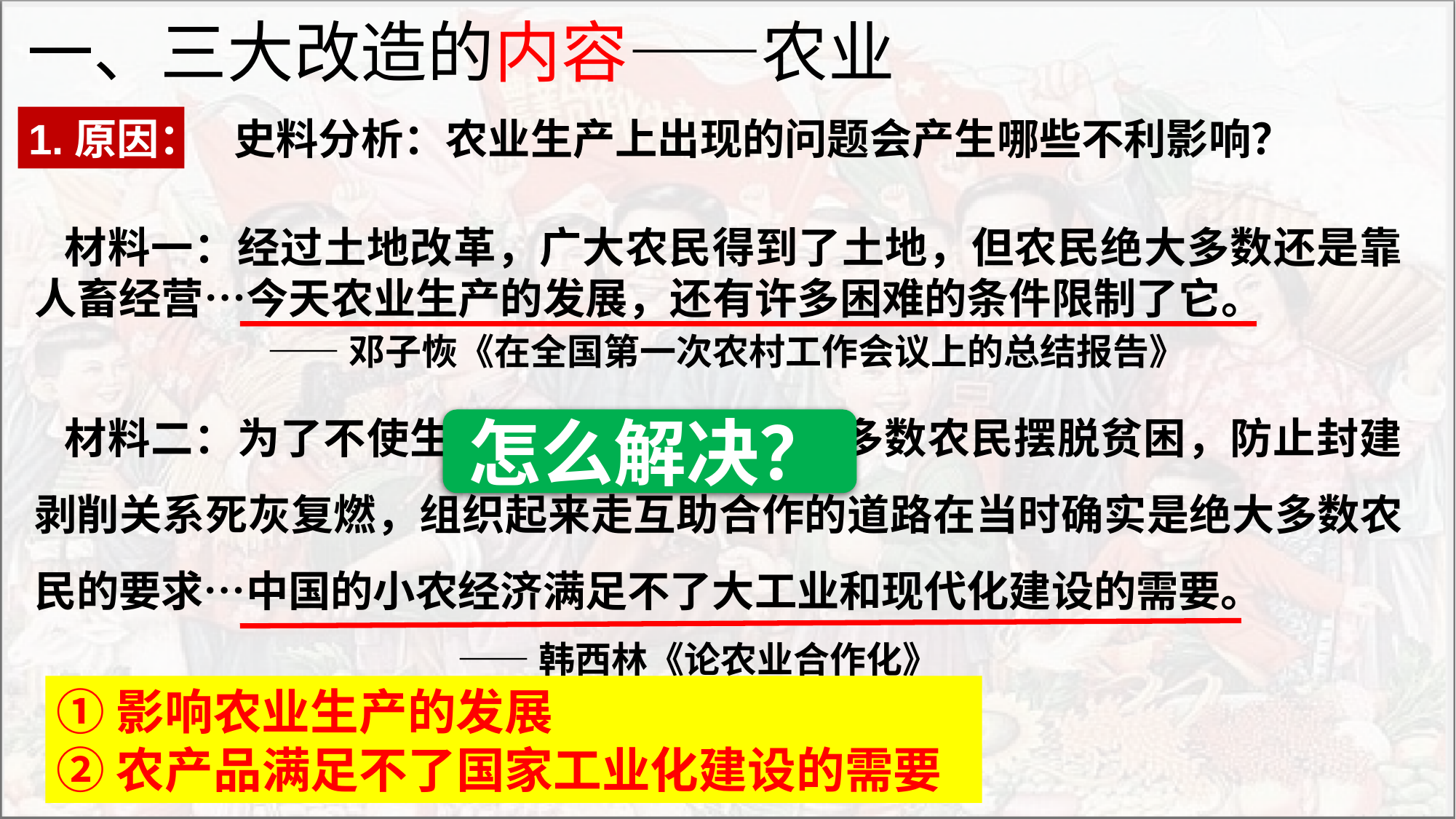

一、三大改造的内容——农业
1.原因：
史料分析：农业生产上出现的问题会产生哪些不利影响？
材料一：经过土地改革，广大农民得到了土地，但农民绝大多数还是靠人畜经营…今天农业生产的发展，还有许多困难的条件限制了它。
                     ——邓子恢《在全国第一次农村工作会议上的总结报告》
材料二：为了不使生产萎缩，真正使绝大多数农民摆脱贫困，防止封建剥削关系死灰复燃，组织起来走互助合作的道路在当时确实是绝大多数农民的要求…中国的小农经济满足不了大工业和现代化建设的需要。
                                                ——韩西林《论农业合作化》
怎么解决？
①影响农业生产的发展
②农产品满足不了国家工业化建设的需要
6